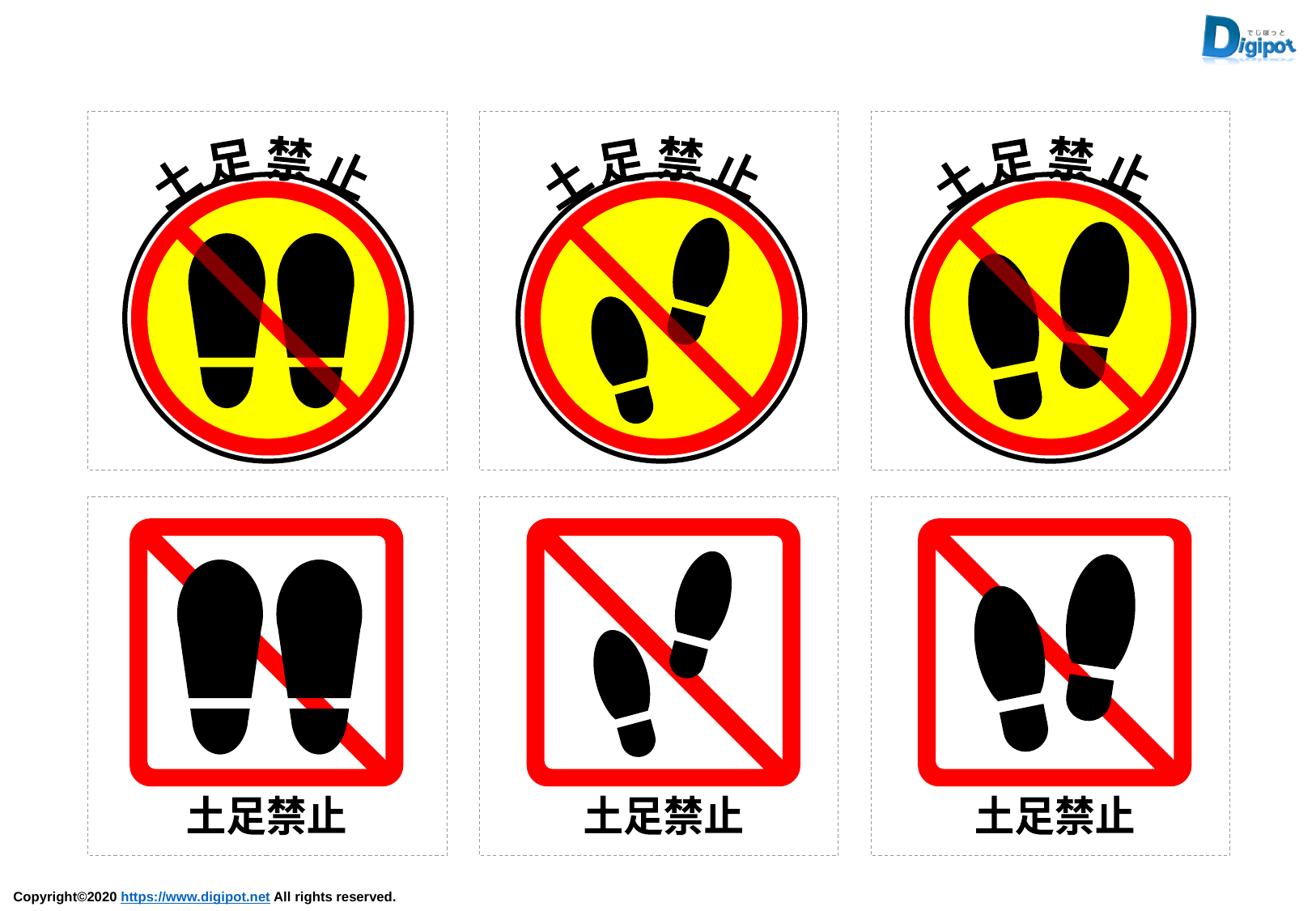

土 足 禁 止

土 足 禁 止

土 足 禁 止

土足禁止

土足禁止

土足禁止